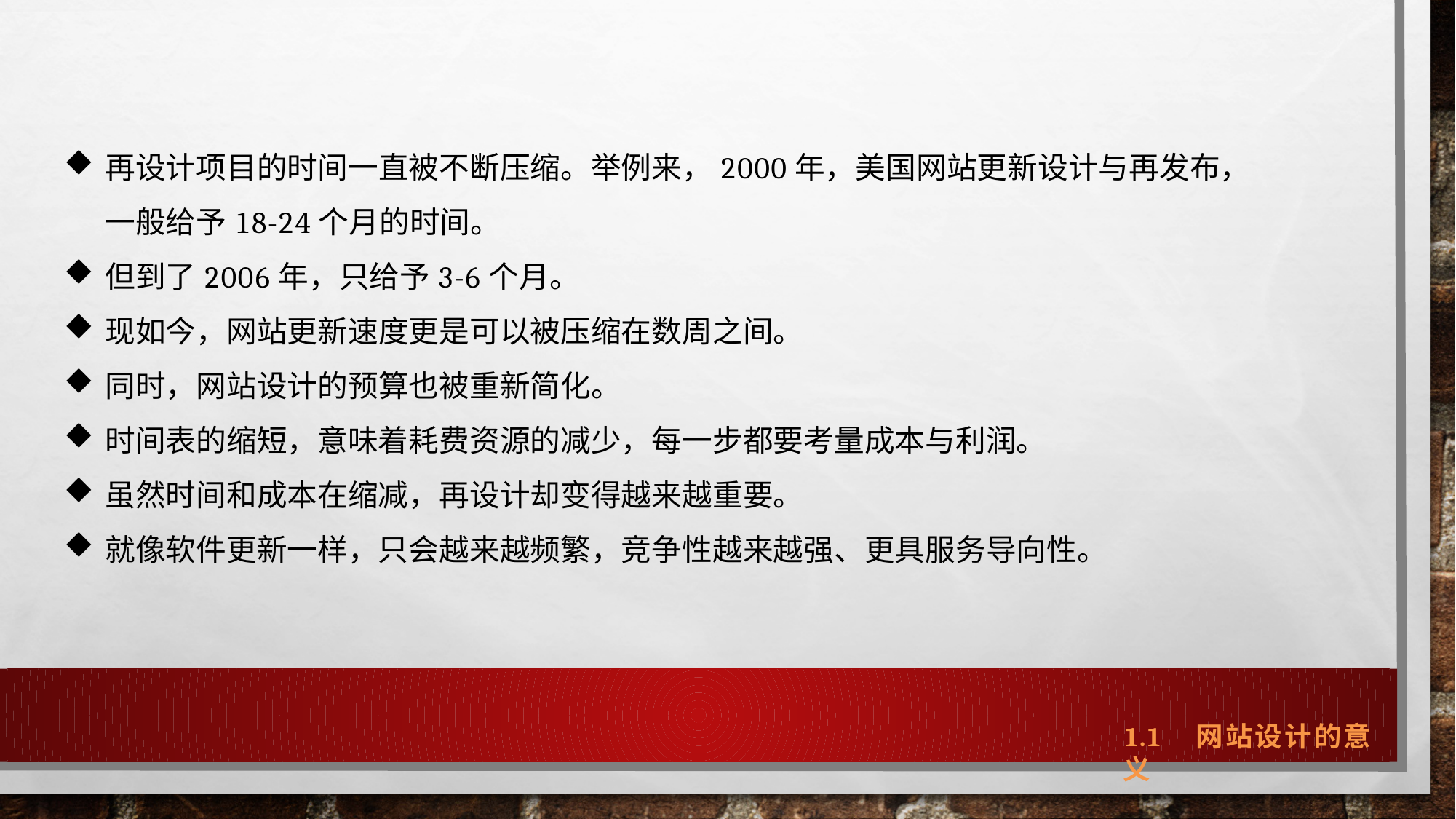

再设计项目的时间一直被不断压缩。举例来，2000年，美国网站更新设计与再发布，一般给予18-24个月的时间。
但到了2006年，只给予3-6个月。
现如今，网站更新速度更是可以被压缩在数周之间。
同时，网站设计的预算也被重新简化。
时间表的缩短，意味着耗费资源的减少，每一步都要考量成本与利润。
虽然时间和成本在缩减，再设计却变得越来越重要。
就像软件更新一样，只会越来越频繁，竞争性越来越强、更具服务导向性。

1.1   网站设计的意义